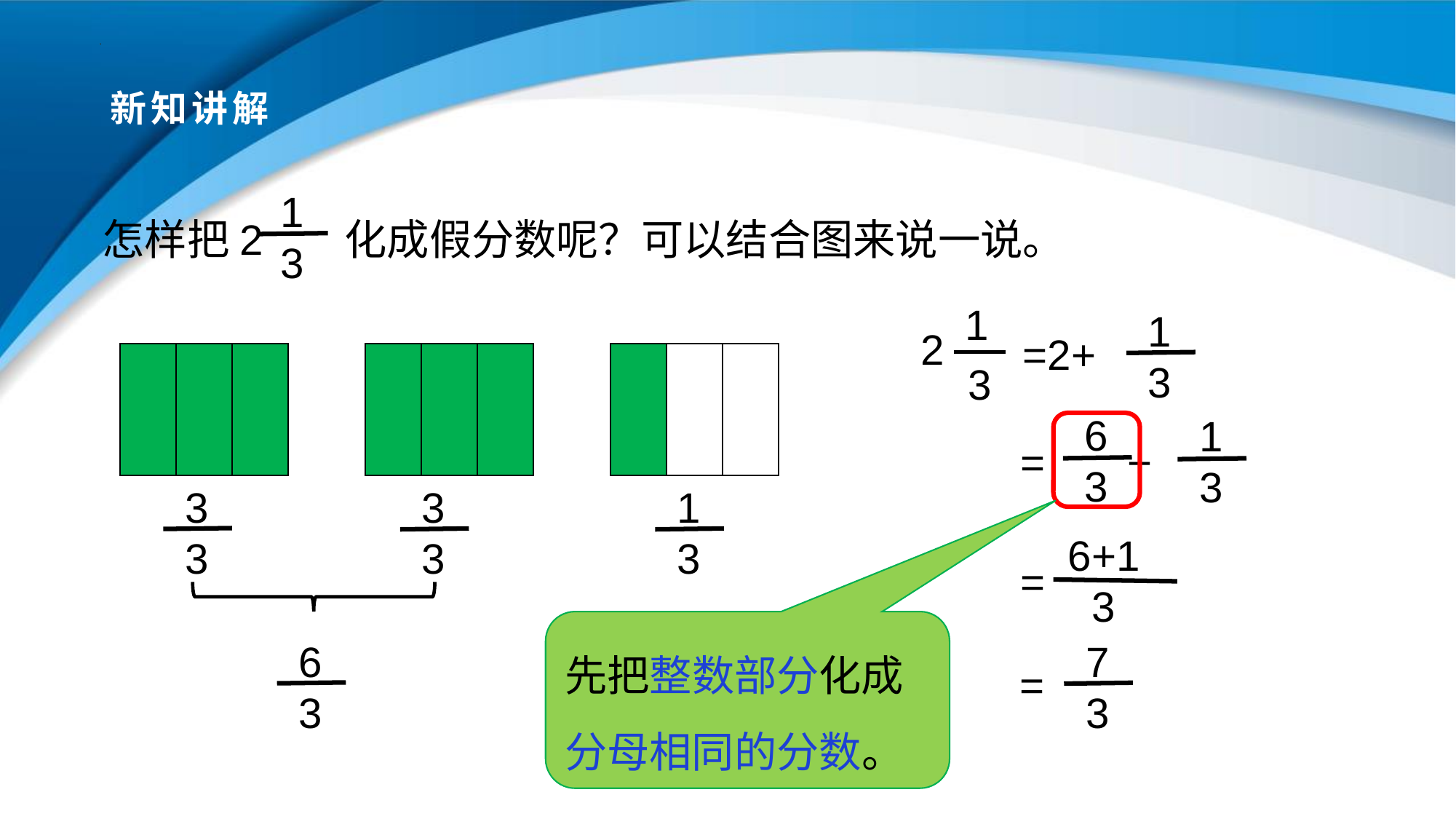

# 新知讲解
  1
  3

怎样把2      化成假分数呢？可以结合图来说一说。
1
2
3
  1
  3

=2+

  6
  3
  1
  3

=       +

  3
  3

  3
  3

  1
  3

 6+1
   3

=
先把整数部分化成分母相同的分数。
  6
  3

  7
  3

     =